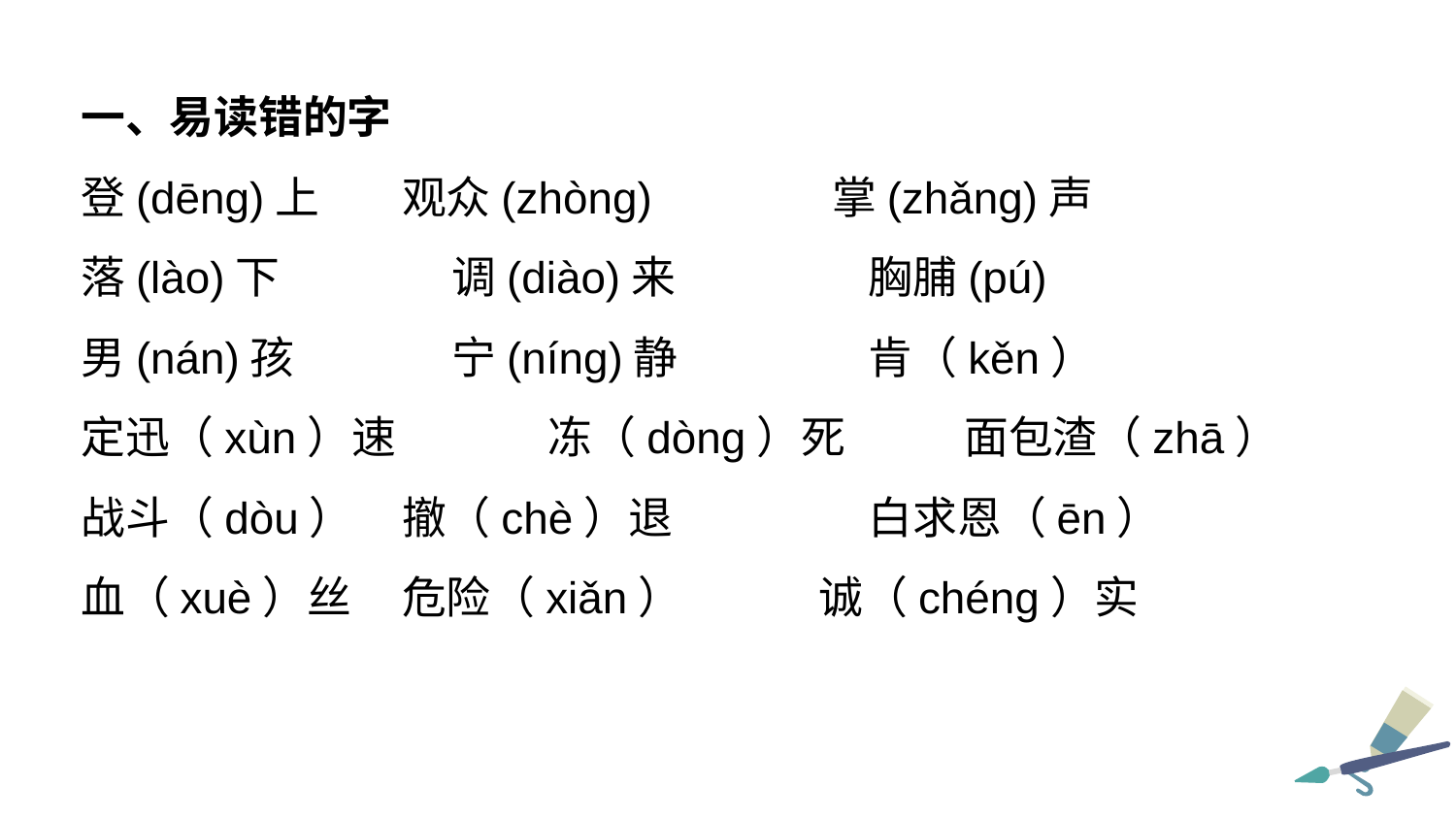

一、易读错的字
登(dēng)上	   观众(zhòng) 	 掌(zhǎng)声
落(lào)下	        调(diào)来	      胸脯(pú)
男(nán)孩	        宁(níng)静	      肯（kěn）
定迅（xùn）速	   冻（dòng）死	 面包渣（zhā）
战斗（dòu） 	   撤（chè）退	      白求恩（ēn）
血（xuè）丝	   危险（xiǎn） 	 诚（chéng）实